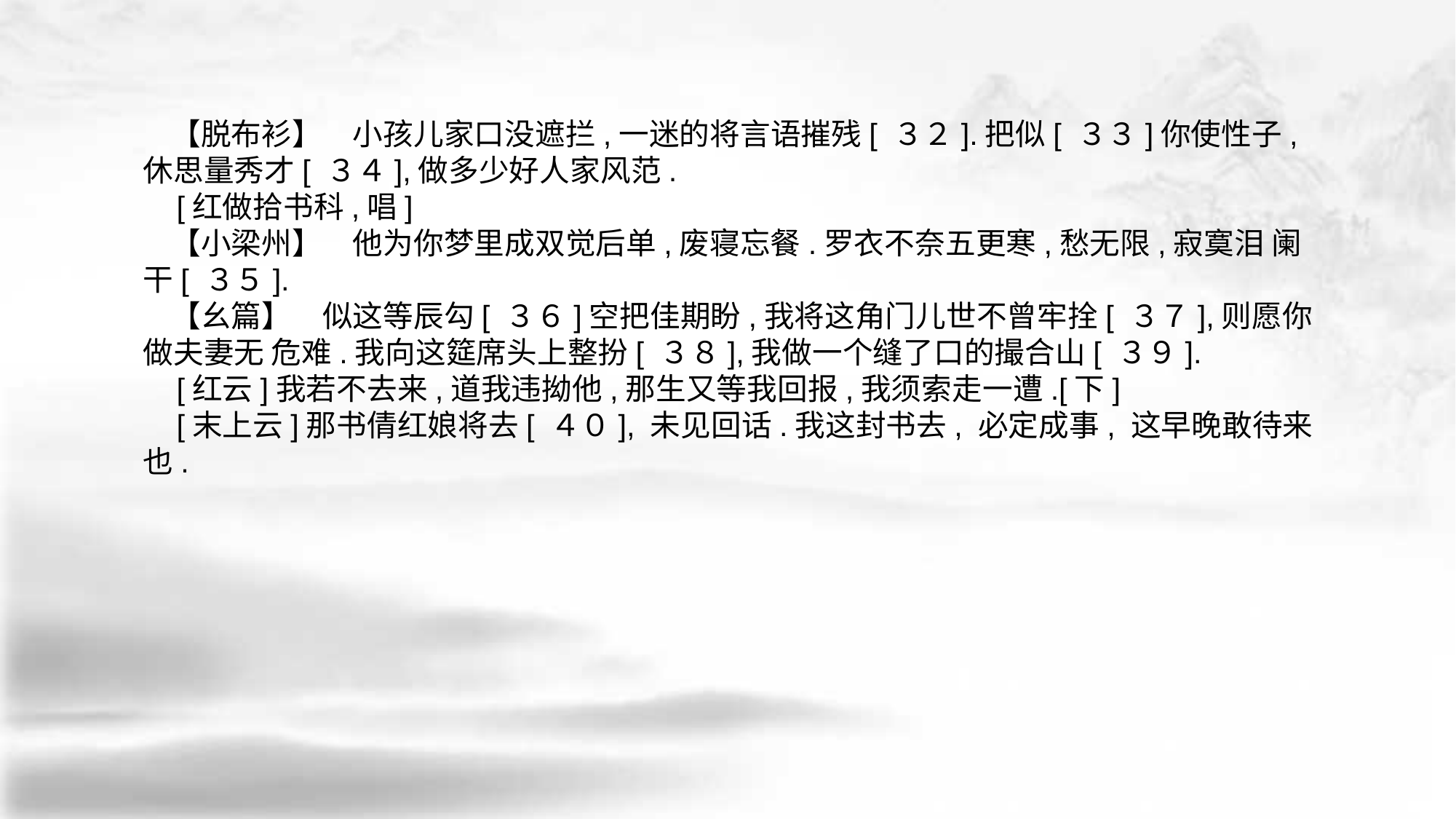

【脱布衫】　小孩儿家口没遮拦,一迷的将言语摧残[ ３２].把似[ ３３]你使性子,休思量秀才[ ３４],做多少好人家风范.
    [红做拾书科,唱]
   【小梁州】　他为你梦里成双觉后单,废寝忘餐.罗衣不奈五更寒,愁无限,寂寞泪 阑干[ ３５].
   【幺篇】　似这等辰勾[ ３６]空把佳期盼,我将这角门儿世不曾牢拴[ ３７],则愿你做夫妻无 危难.我向这筵席头上整扮[ ３８],我做一个缝了口的撮合山[ ３９].
    [红云]我若不去来,道我违拗他,那生又等我回报,我须索走一遭.[下]
    [末上云]那书倩红娘将去[ ４０], 未见回话.我这封书去, 必定成事, 这早晚敢待来也.